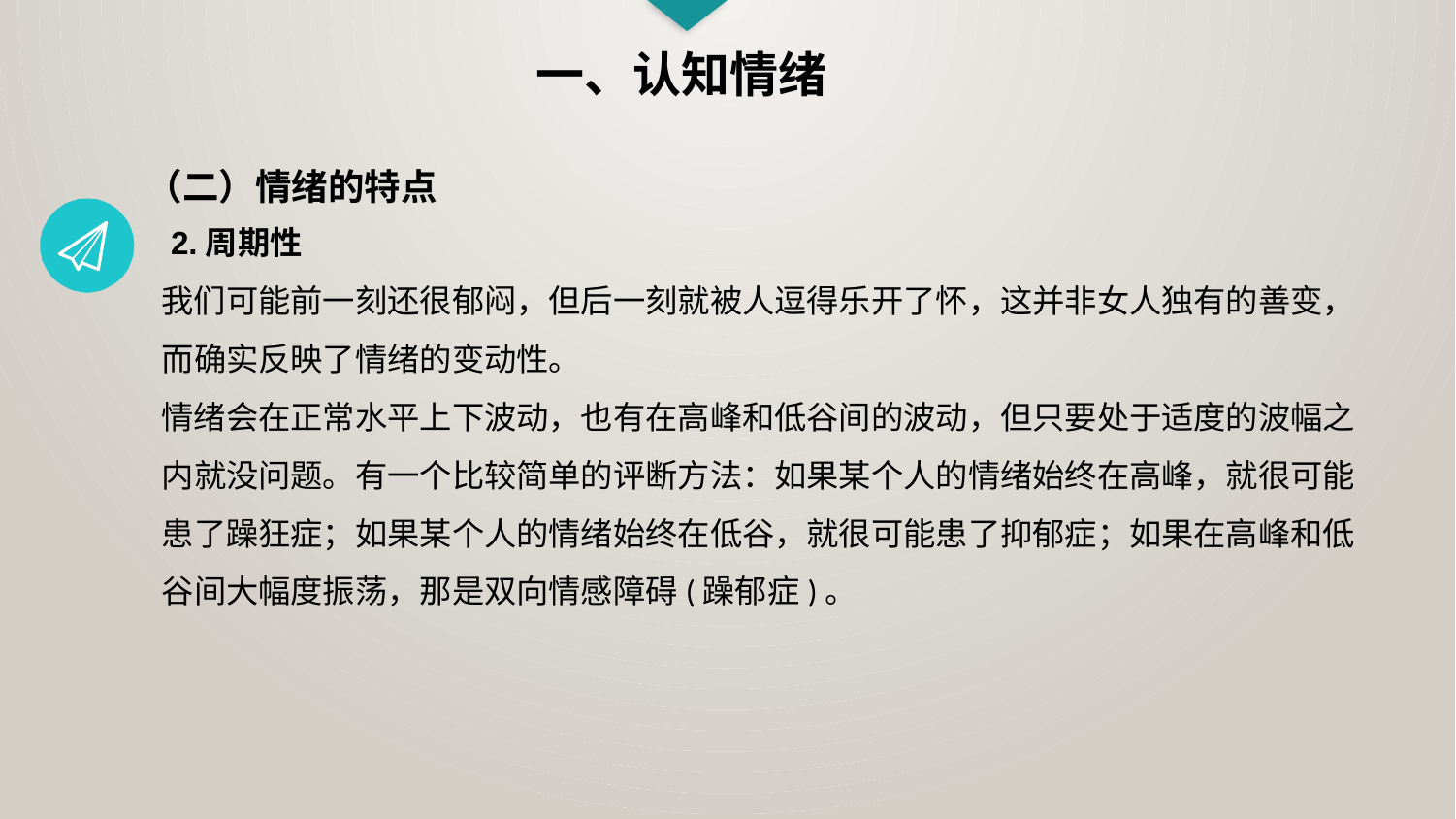

一、认知情绪
（二）情绪的特点
 2.周期性
我们可能前一刻还很郁闷，但后一刻就被人逗得乐开了怀，这并非女人独有的善变，而确实反映了情绪的变动性。
情绪会在正常水平上下波动，也有在高峰和低谷间的波动，但只要处于适度的波幅之内就没问题。有一个比较简单的评断方法：如果某个人的情绪始终在高峰，就很可能患了躁狂症；如果某个人的情绪始终在低谷，就很可能患了抑郁症；如果在高峰和低谷间大幅度振荡，那是双向情感障碍(躁郁症)。

47